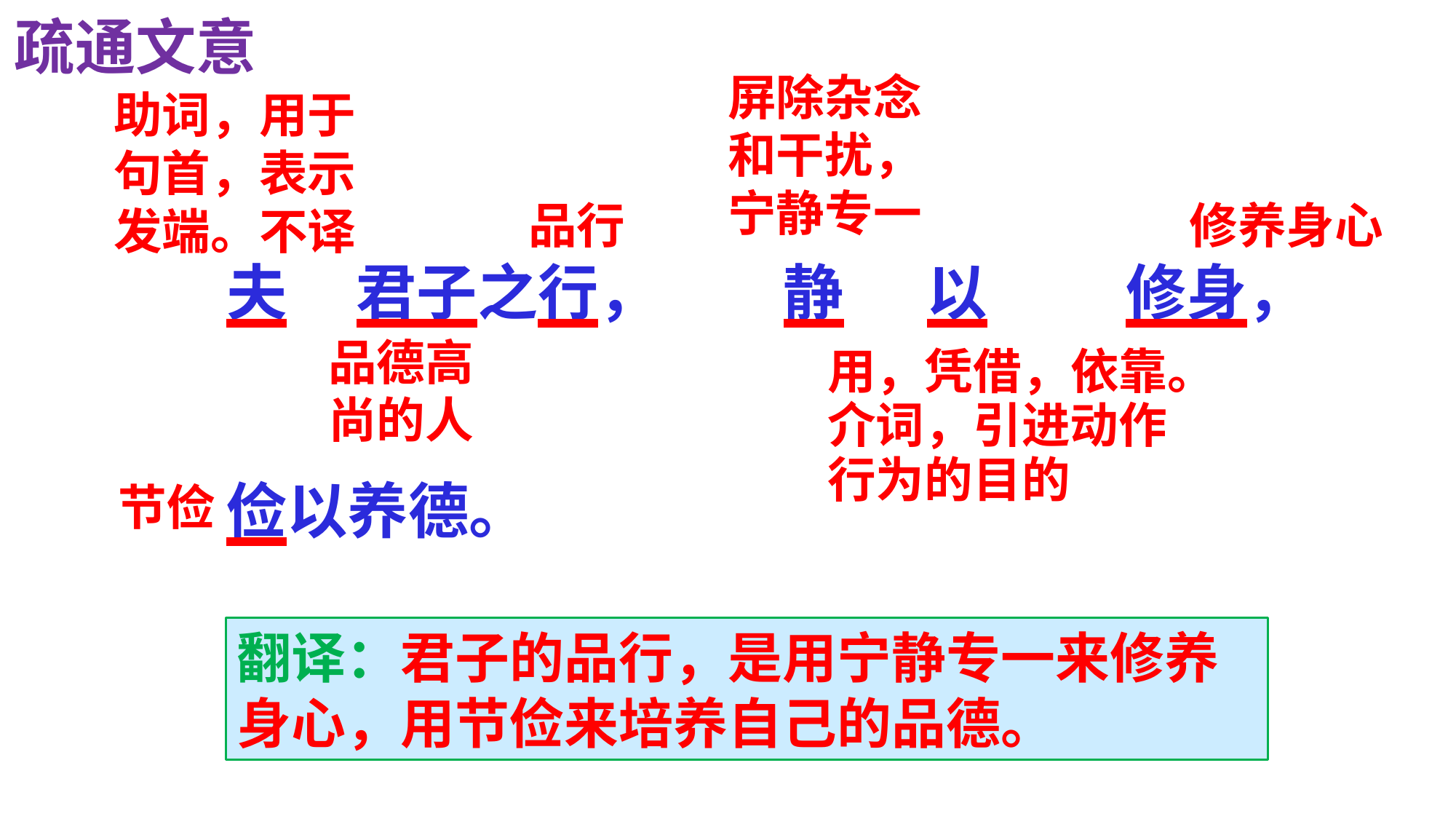

疏通文意
屏除杂念和干扰，宁静专一
助词，用于句首，表示发端。不译
修养身心
品行
夫     君子之行，         静      以          修身，

俭以养德。
品德高
尚的人
用，凭借，依靠。介词，引进动作行为的目的
节俭
翻译：君子的品行，是用宁静专一来修养身心，用节俭来培养自己的品德。